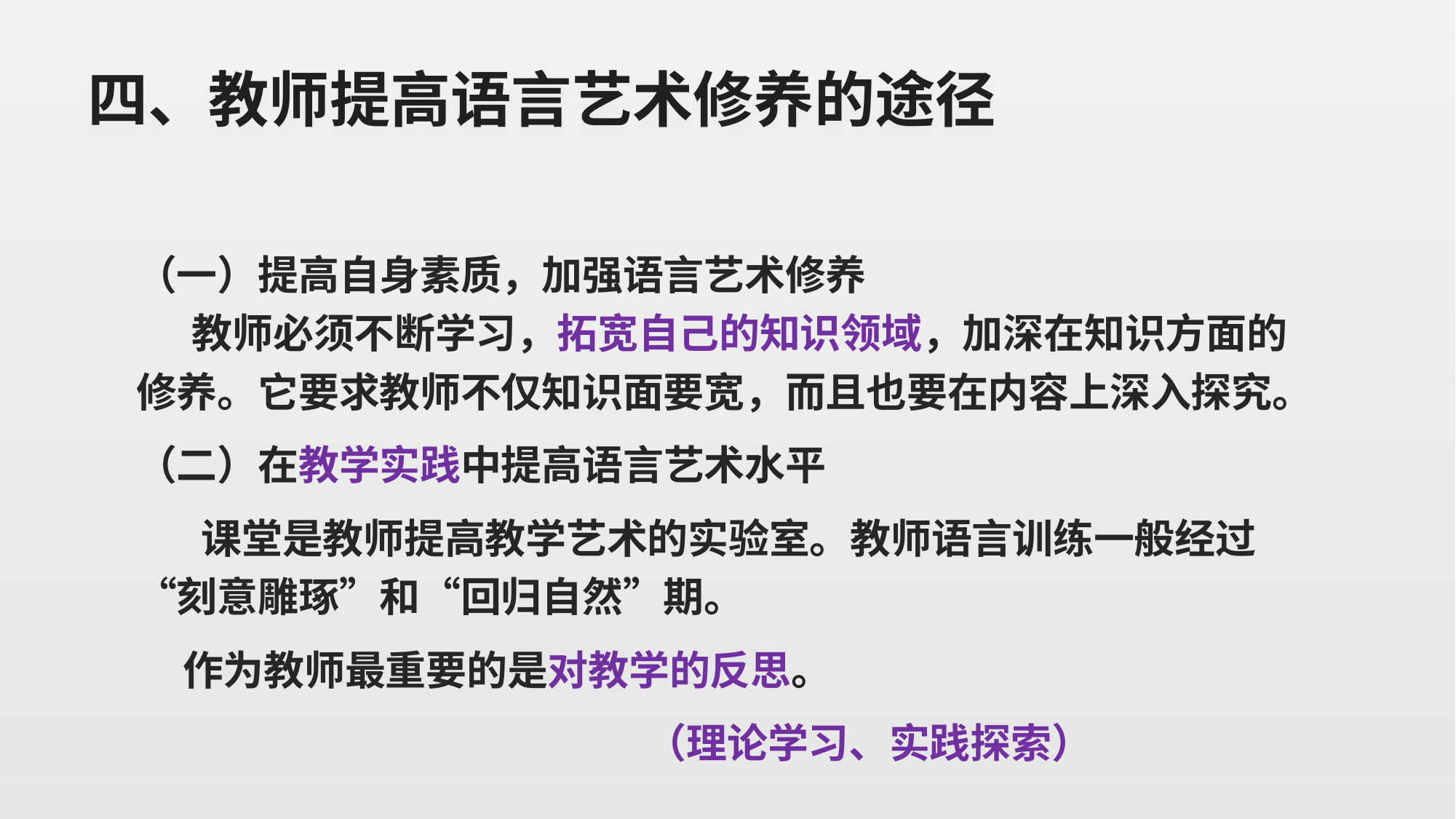

# 四、教师提高语言艺术修养的途径
（一）提高自身素质，加强语言艺术修养
      教师必须不断学习，拓宽自己的知识领域，加深在知识方面的修养。它要求教师不仅知识面要宽，而且也要在内容上深入探究。
（二）在教学实践中提高语言艺术水平
      课堂是教师提高教学艺术的实验室。教师语言训练一般经过“刻意雕琢”和“回归自然”期。
    作为教师最重要的是对教学的反思。
                                                       （理论学习、实践探索）